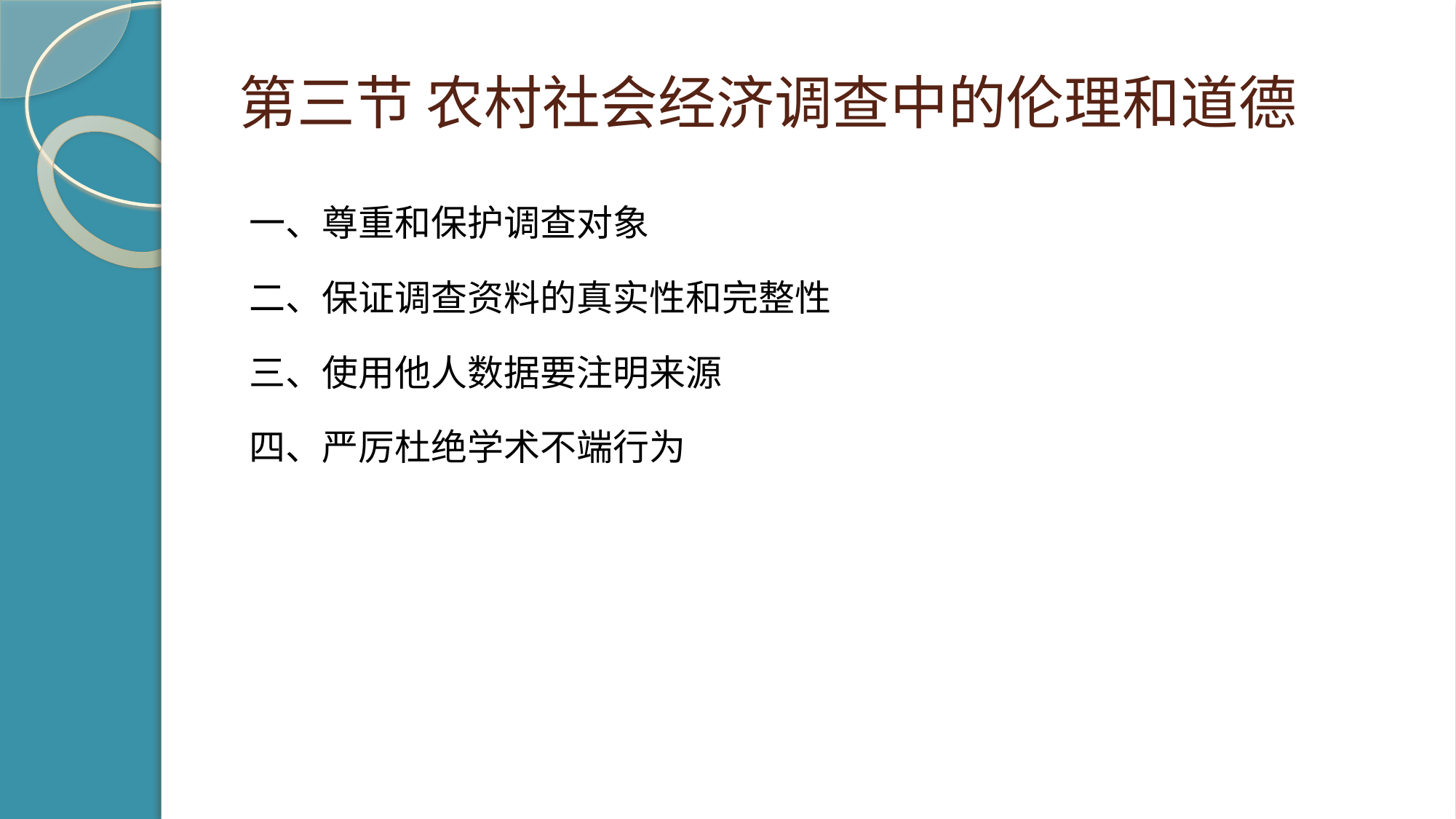

# 第三节 农村社会经济调查中的伦理和道德
一、尊重和保护调查对象
二、保证调查资料的真实性和完整性
三、使用他人数据要注明来源
四、严厉杜绝学术不端行为